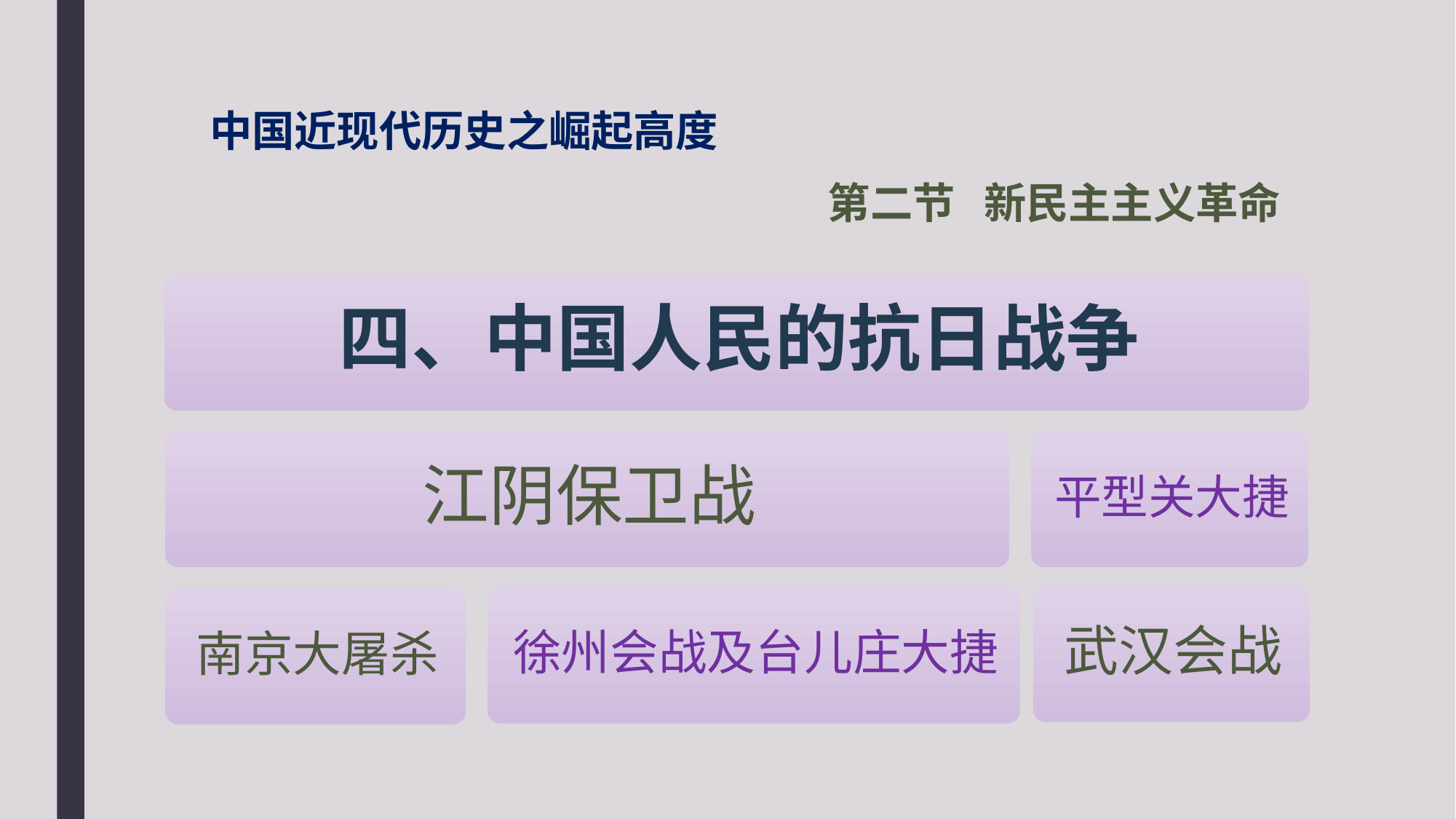

# 中国近现代历史之崛起高度
第二节   新民主主义革命
四、中国人民的抗日战争
江阴保卫战
南京大屠杀
徐州会战及台儿庄大捷
平型关大捷
武汉会战